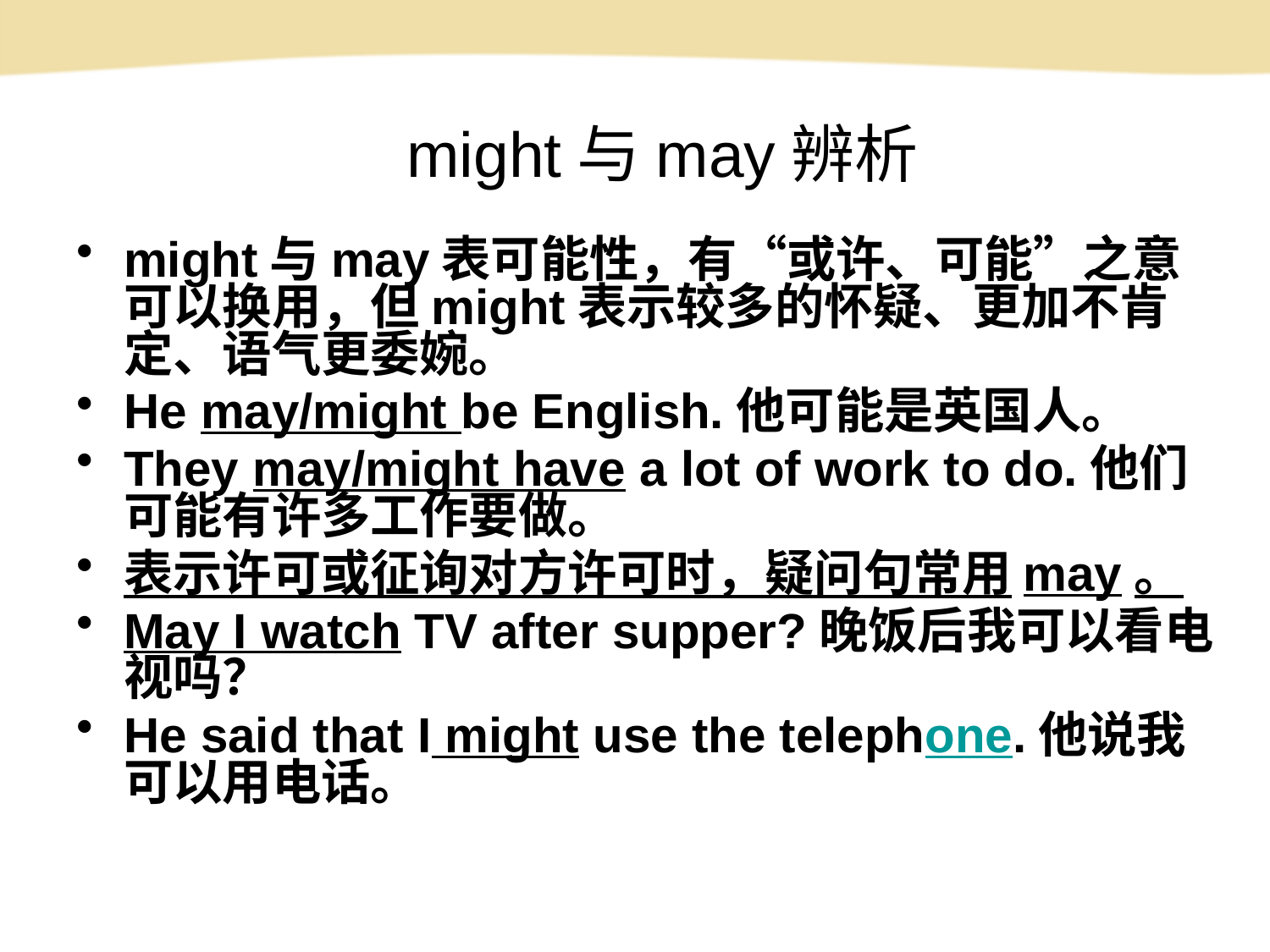

# might与may辨析
might与may表可能性，有“或许、可能”之意可以换用，但might表示较多的怀疑、更加不肯定、语气更委婉。
He may/might be English.他可能是英国人。
They may/might have a lot of work to do.他们可能有许多工作要做。
表示许可或征询对方许可时，疑问句常用may。
May I watch TV after supper?晚饭后我可以看电视吗？
He said that I might use the telephone.他说我可以用电话。